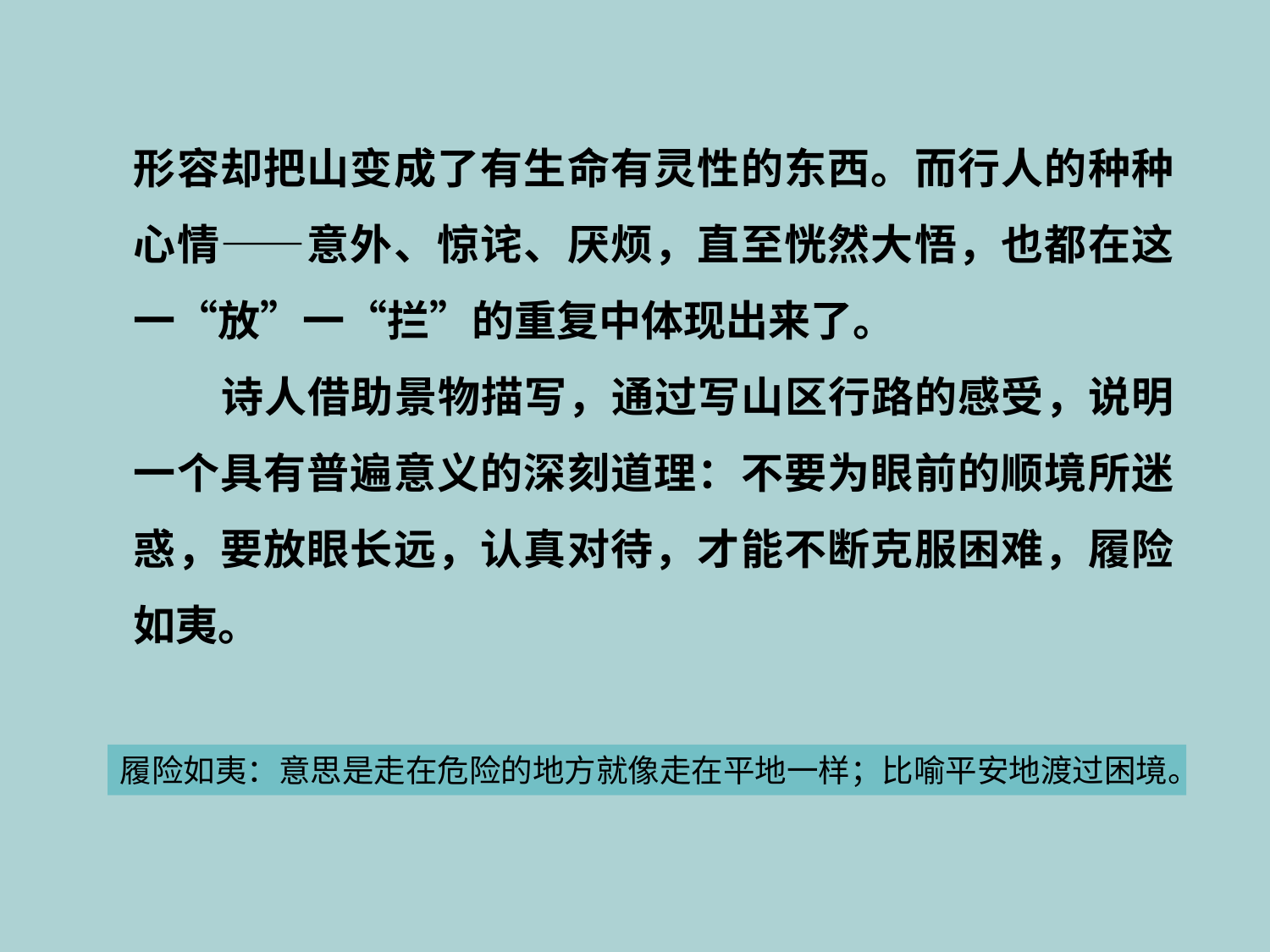

形容却把山变成了有生命有灵性的东西。而行人的种种心情——意外、惊诧、厌烦，直至恍然大悟，也都在这一“放”一“拦”的重复中体现出来了。
诗人借助景物描写，通过写山区行路的感受，说明一个具有普遍意义的深刻道理：不要为眼前的顺境所迷惑，要放眼长远，认真对待，才能不断克服困难，履险如夷。
履险如夷：意思是走在危险的地方就像走在平地一样；比喻平安地渡过困境。